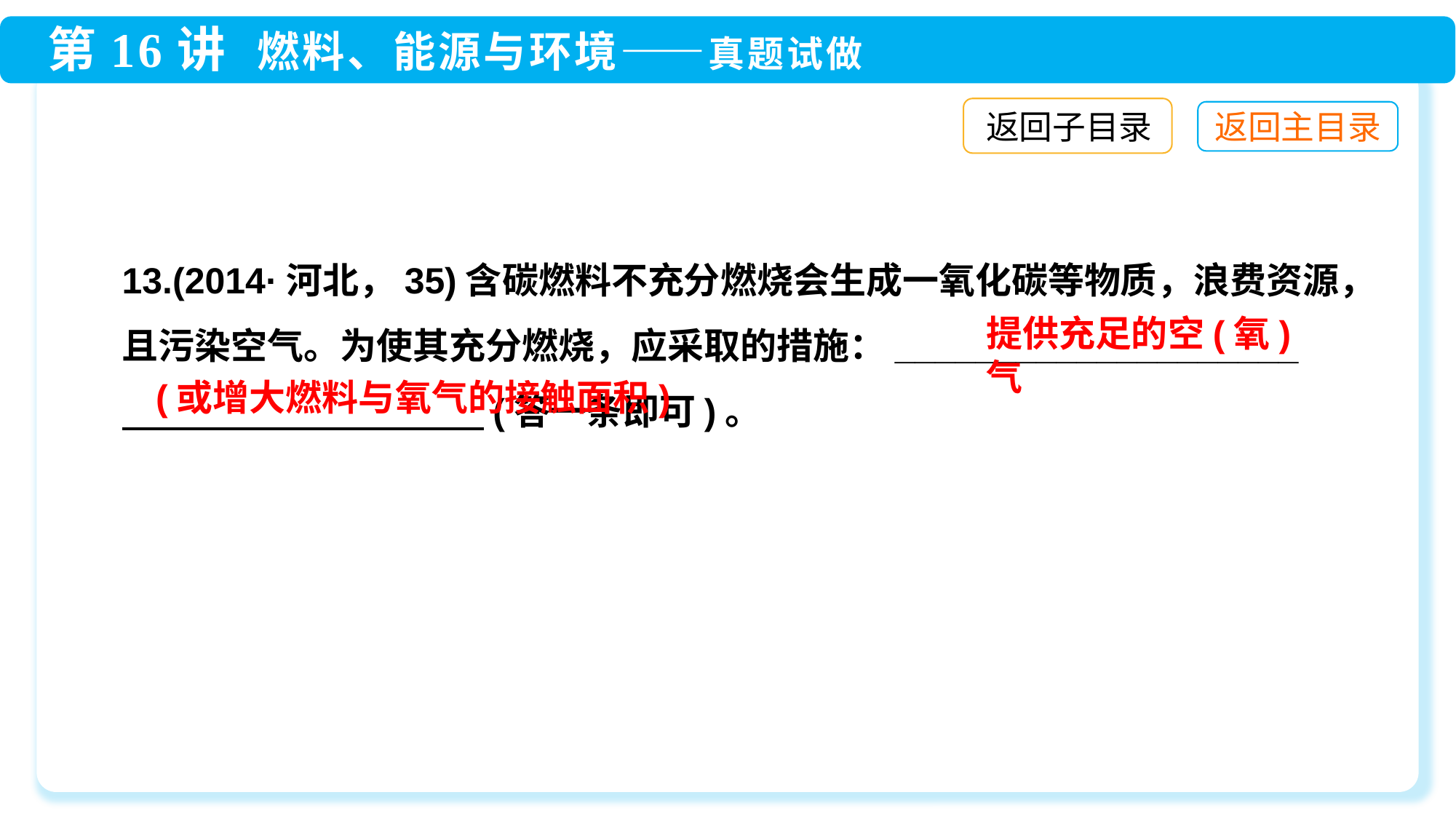

返回子目录

13.(2014·河北，35)含碳燃料不充分燃烧会生成一氧化碳等物质，浪费资源，且污染空气。为使其充分燃烧，应采取的措施：____________________
　　　                      　　(答一条即可)。
提供充足的空(氧)气
(或增大燃料与氧气的接触面积)